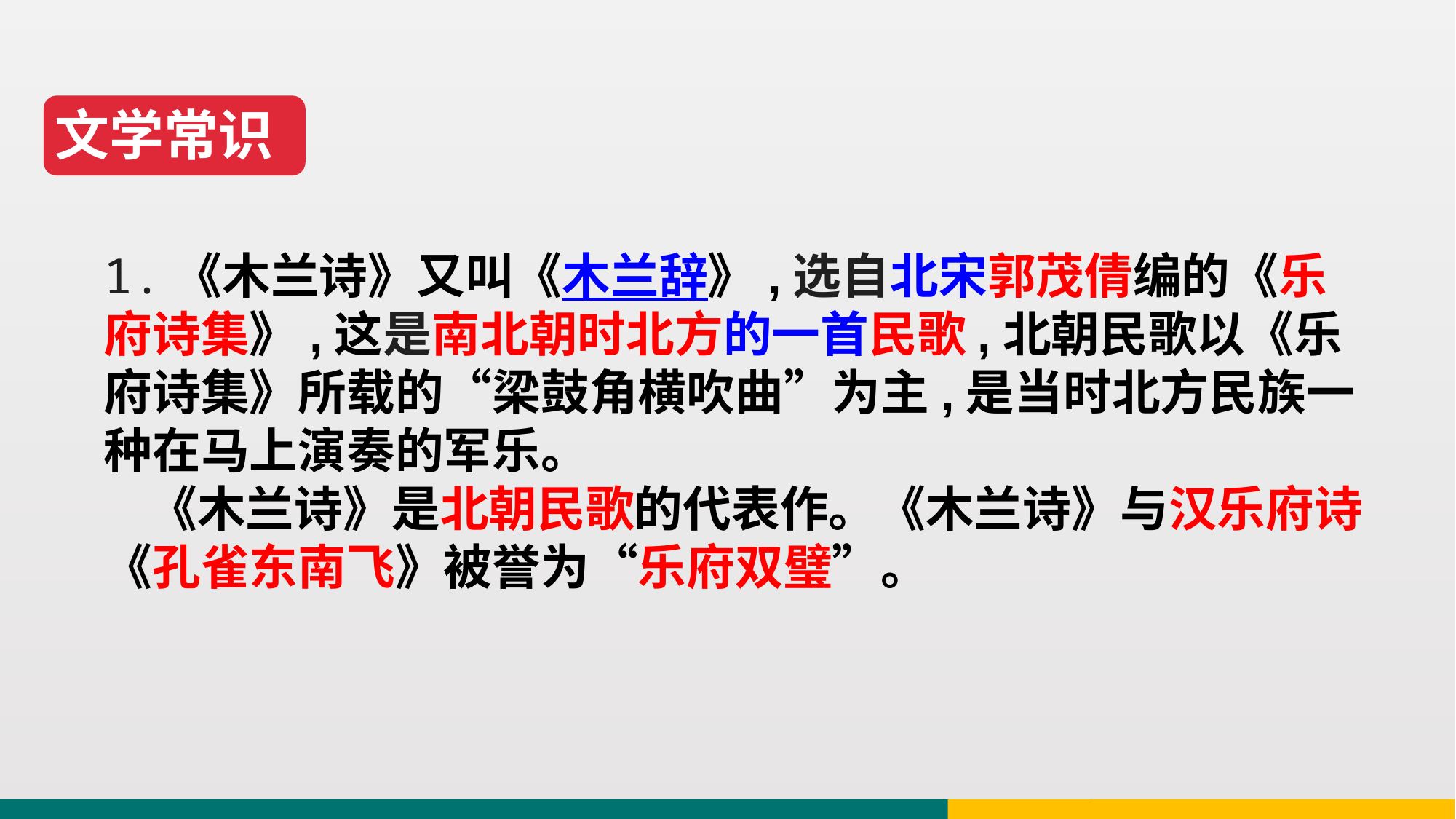

文学常识
1.《木兰诗》又叫《木兰辞》,选自北宋郭茂倩编的《乐府诗集》,这是南北朝时北方的一首民歌,北朝民歌以《乐府诗集》所载的“梁鼓角横吹曲”为主,是当时北方民族一种在马上演奏的军乐。
   《木兰诗》是北朝民歌的代表作。《木兰诗》与汉乐府诗《孔雀东南飞》被誉为“乐府双璧”。